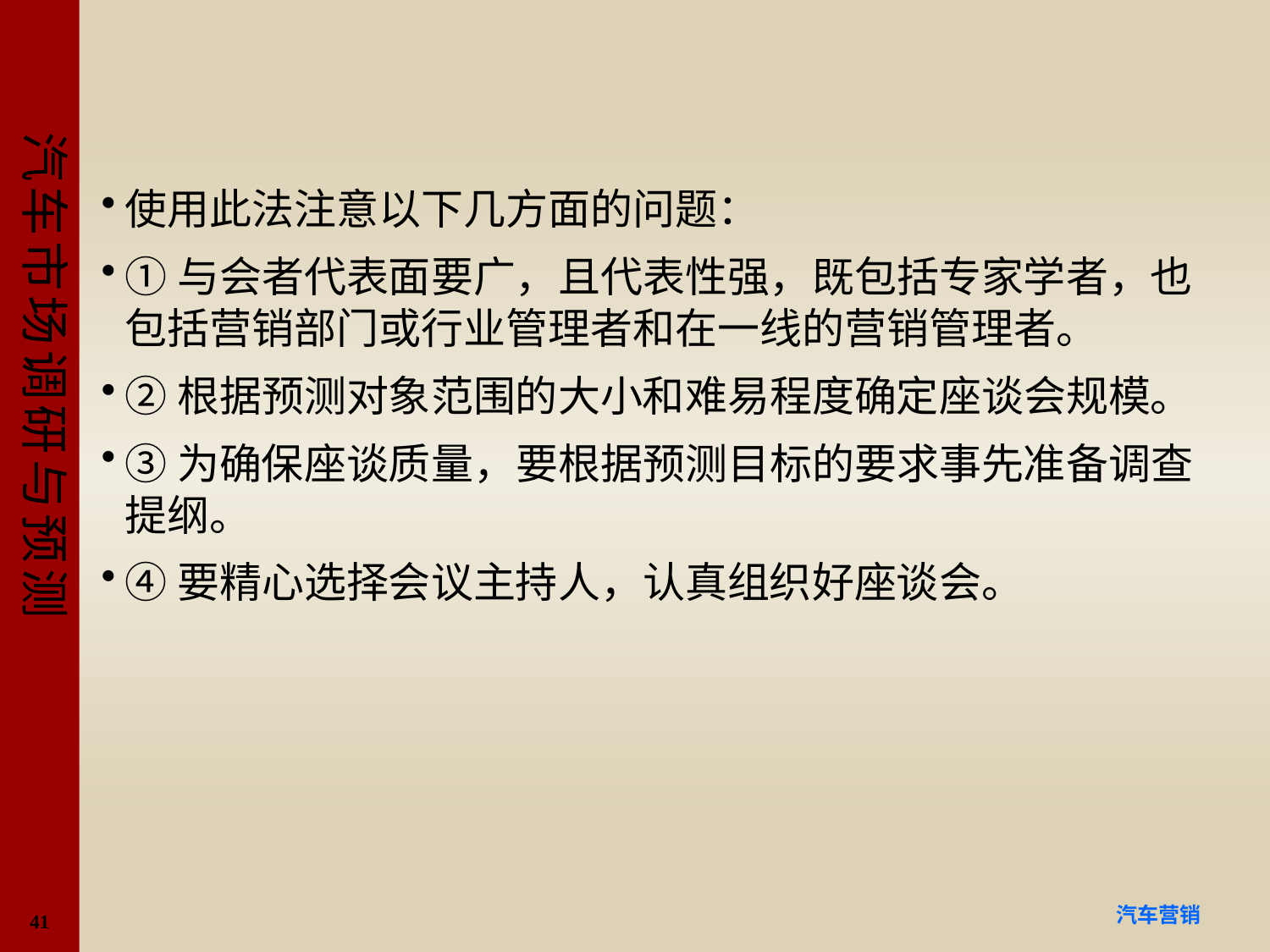

#
使用此法注意以下几方面的问题：
①与会者代表面要广，且代表性强，既包括专家学者，也包括营销部门或行业管理者和在一线的营销管理者。
②根据预测对象范围的大小和难易程度确定座谈会规模。
③为确保座谈质量，要根据预测目标的要求事先准备调查提纲。
④要精心选择会议主持人，认真组织好座谈会。

41